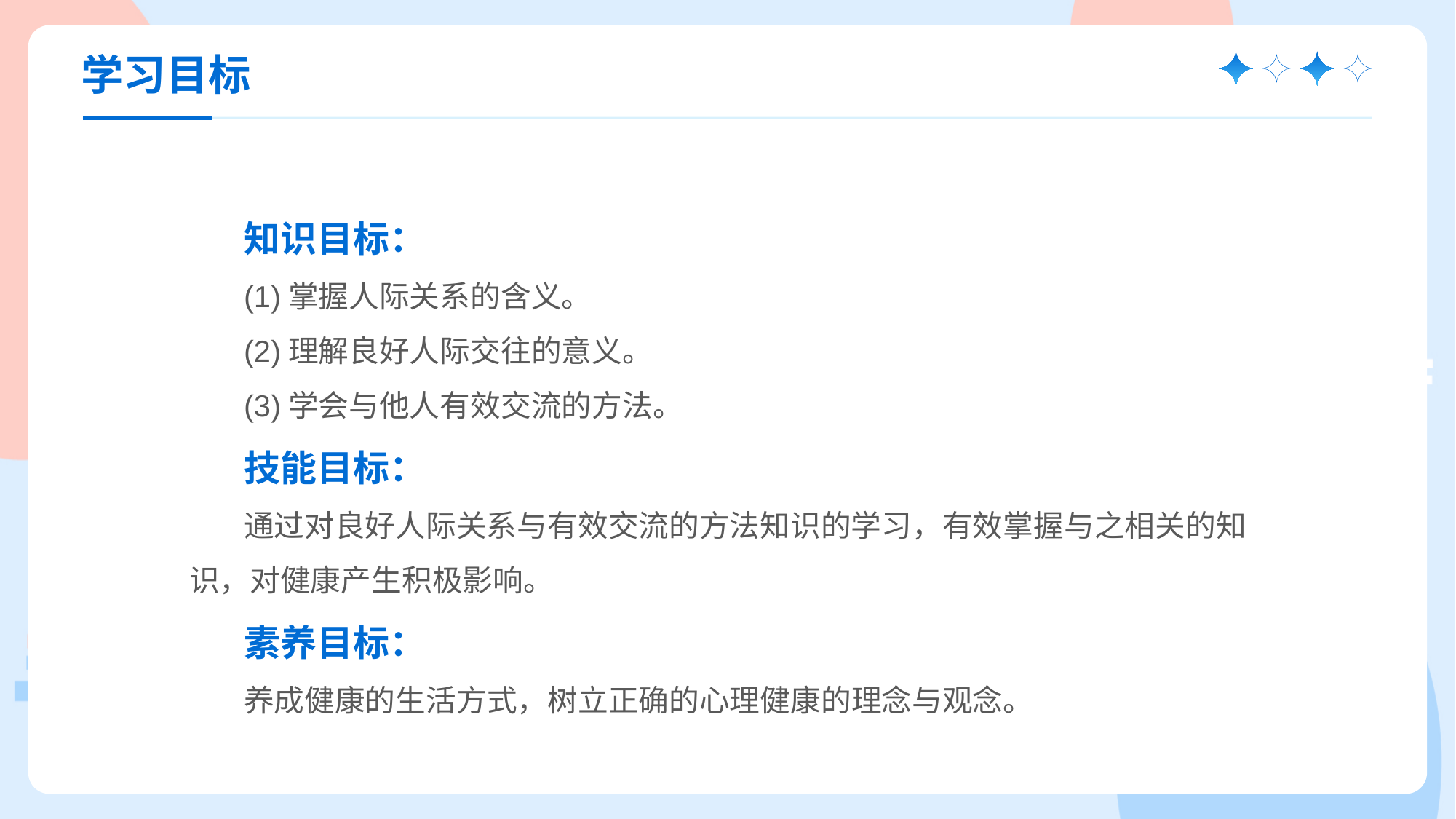

学习目标
知识目标：
(1)掌握人际关系的含义。
(2)理解良好人际交往的意义。
(3)学会与他人有效交流的方法。
技能目标：
通过对良好人际关系与有效交流的方法知识的学习，有效掌握与之相关的知识，对健康产生积极影响。
素养目标：
养成健康的生活方式，树立正确的心理健康的理念与观念。